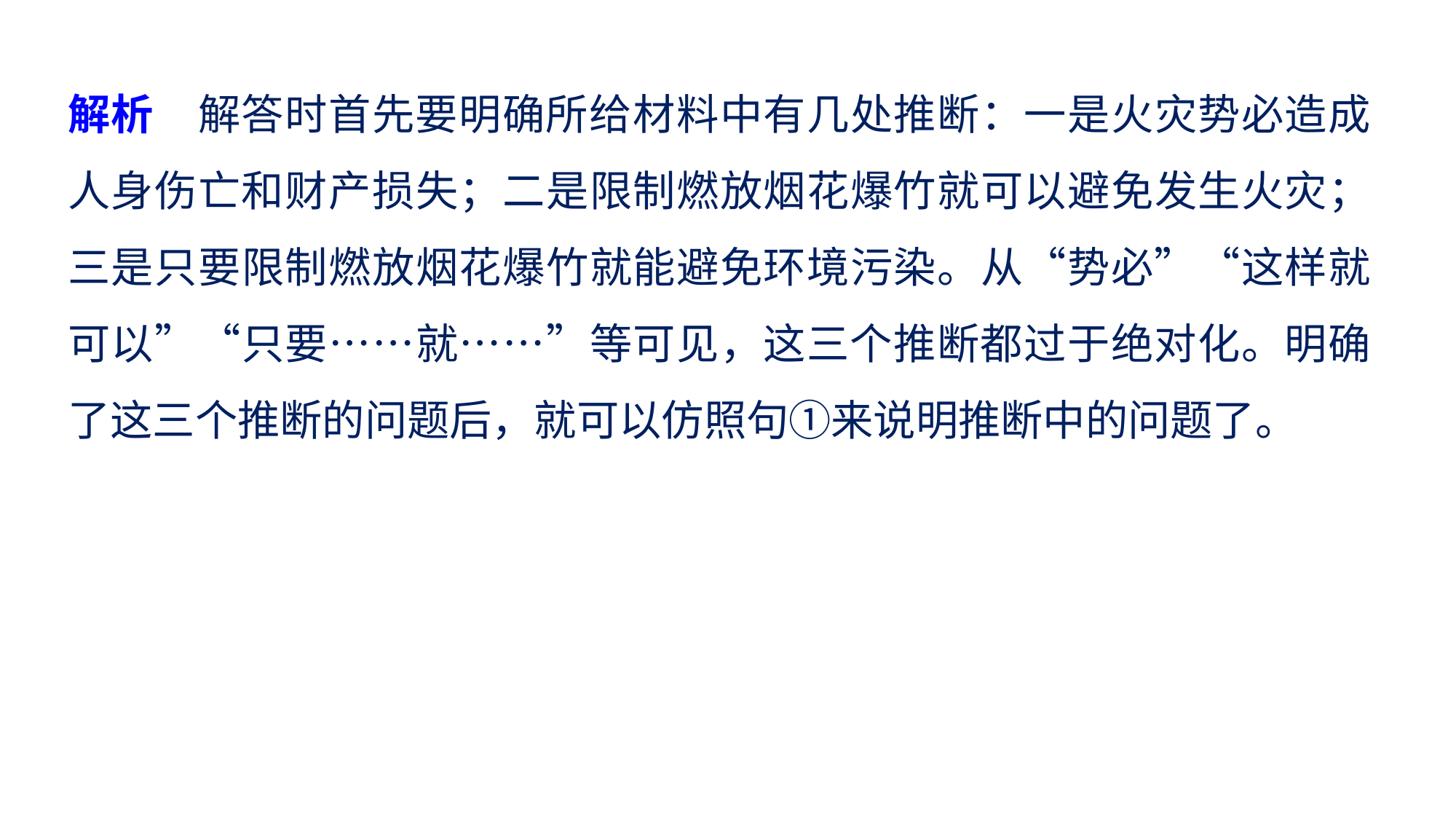

解析　解答时首先要明确所给材料中有几处推断：一是火灾势必造成人身伤亡和财产损失；二是限制燃放烟花爆竹就可以避免发生火灾；三是只要限制燃放烟花爆竹就能避免环境污染。从“势必”“这样就可以”“只要……就……”等可见，这三个推断都过于绝对化。明确了这三个推断的问题后，就可以仿照句①来说明推断中的问题了。